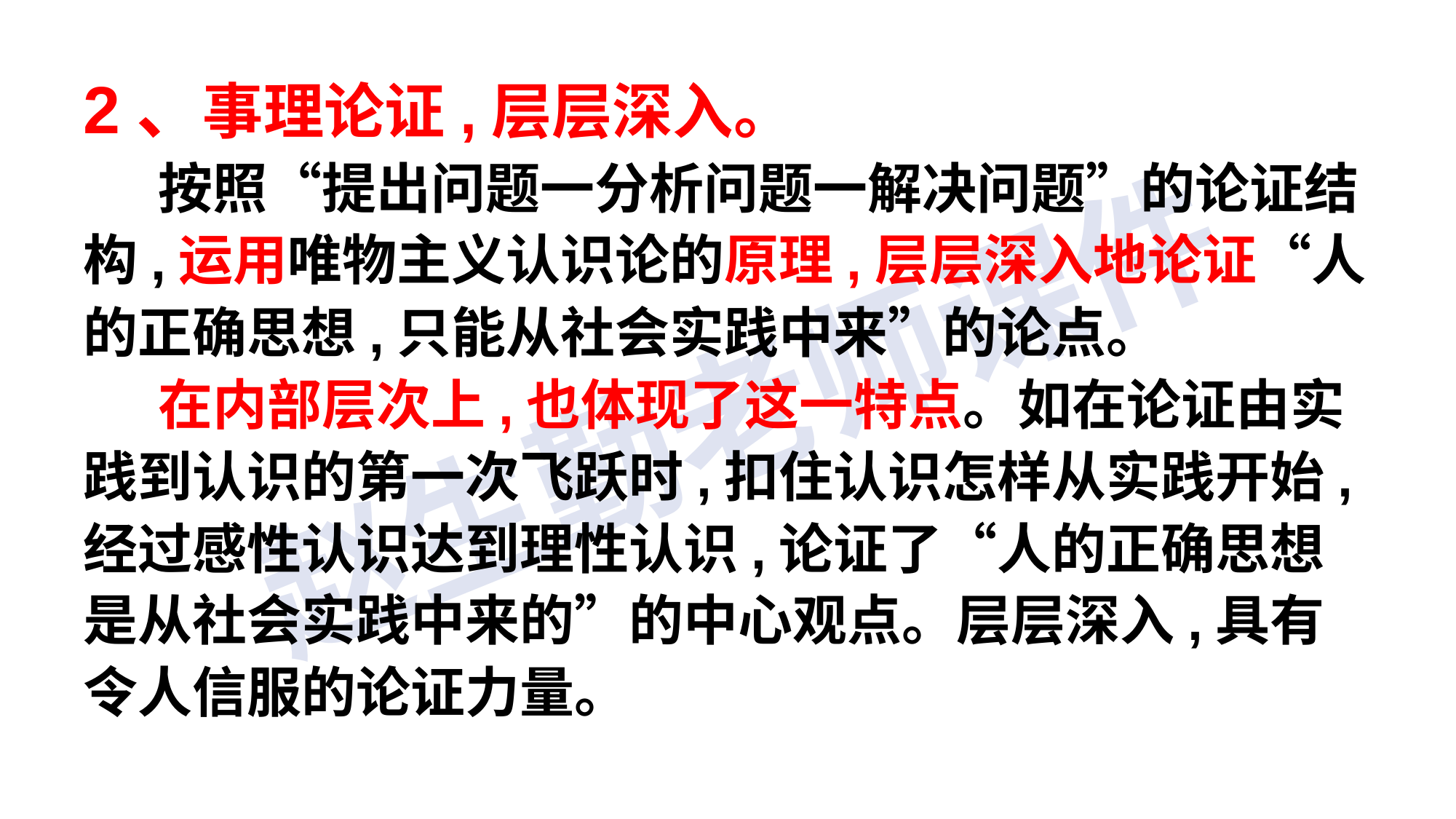

2、事理论证,层层深入。
     按照“提出问题一分析问题一解决问题”的论证结构,运用唯物主义认识论的原理,层层深入地论证“人的正确思想,只能从社会实践中来”的论点。
     在内部层次上,也体现了这一特点。如在论证由实践到认识的第一次飞跃时,扣住认识怎样从实践开始,经过感性认识达到理性认识,论证了“人的正确思想是从社会实践中来的”的中心观点。层层深入,具有令人信服的论证力量。